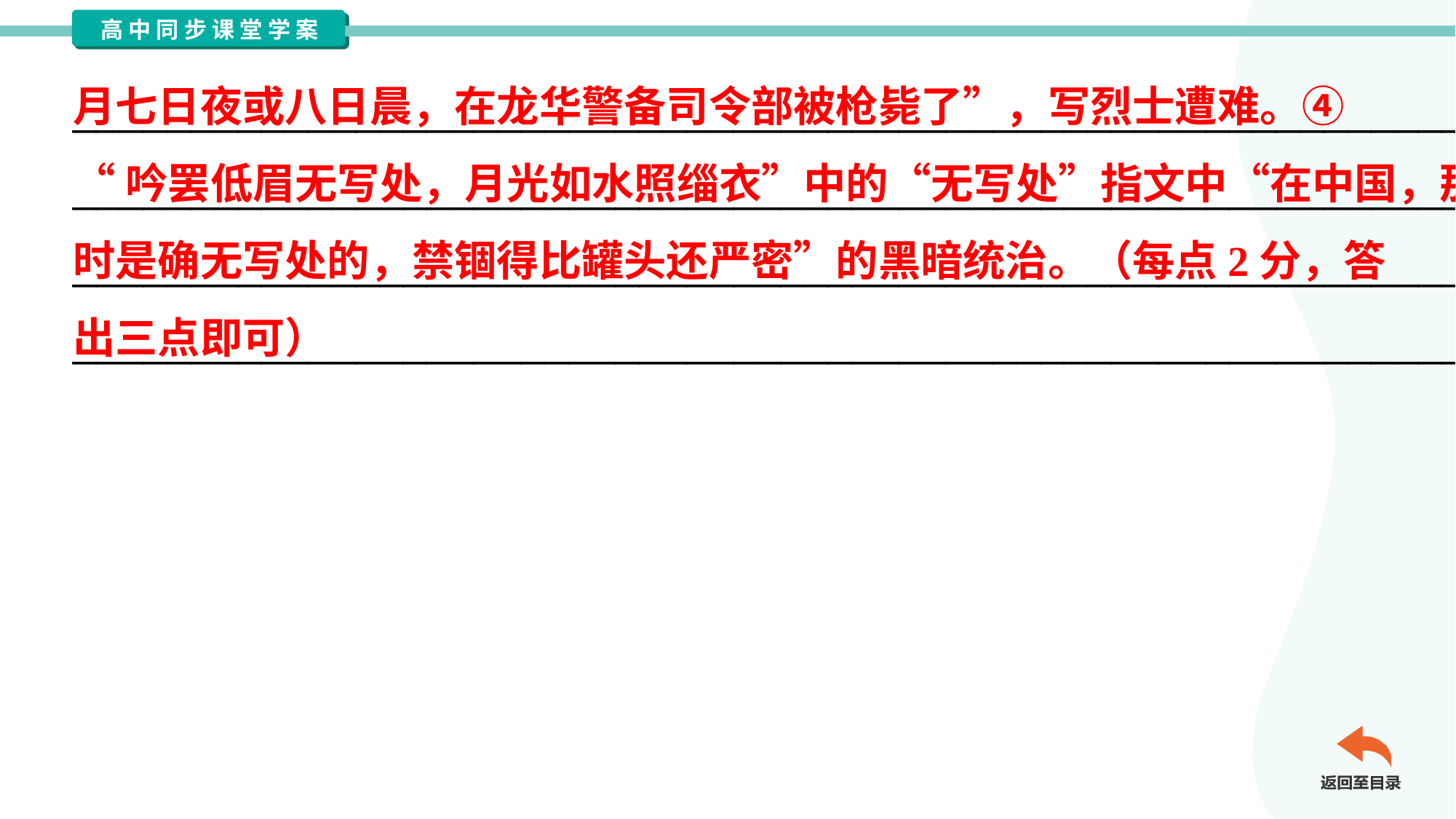

月七日夜或八日晨，在龙华警备司令部被枪毙了”，写烈士遭难。④
“吟罢低眉无写处，月光如水照缁衣”中的“无写处”指文中“在中国，那
时是确无写处的，禁锢得比罐头还严密”的黑暗统治。（每点2分，答
出三点即可）
_____________________________________________________________
_____________________________________________________________
_____________________________________________________________
_____________________________________________________________